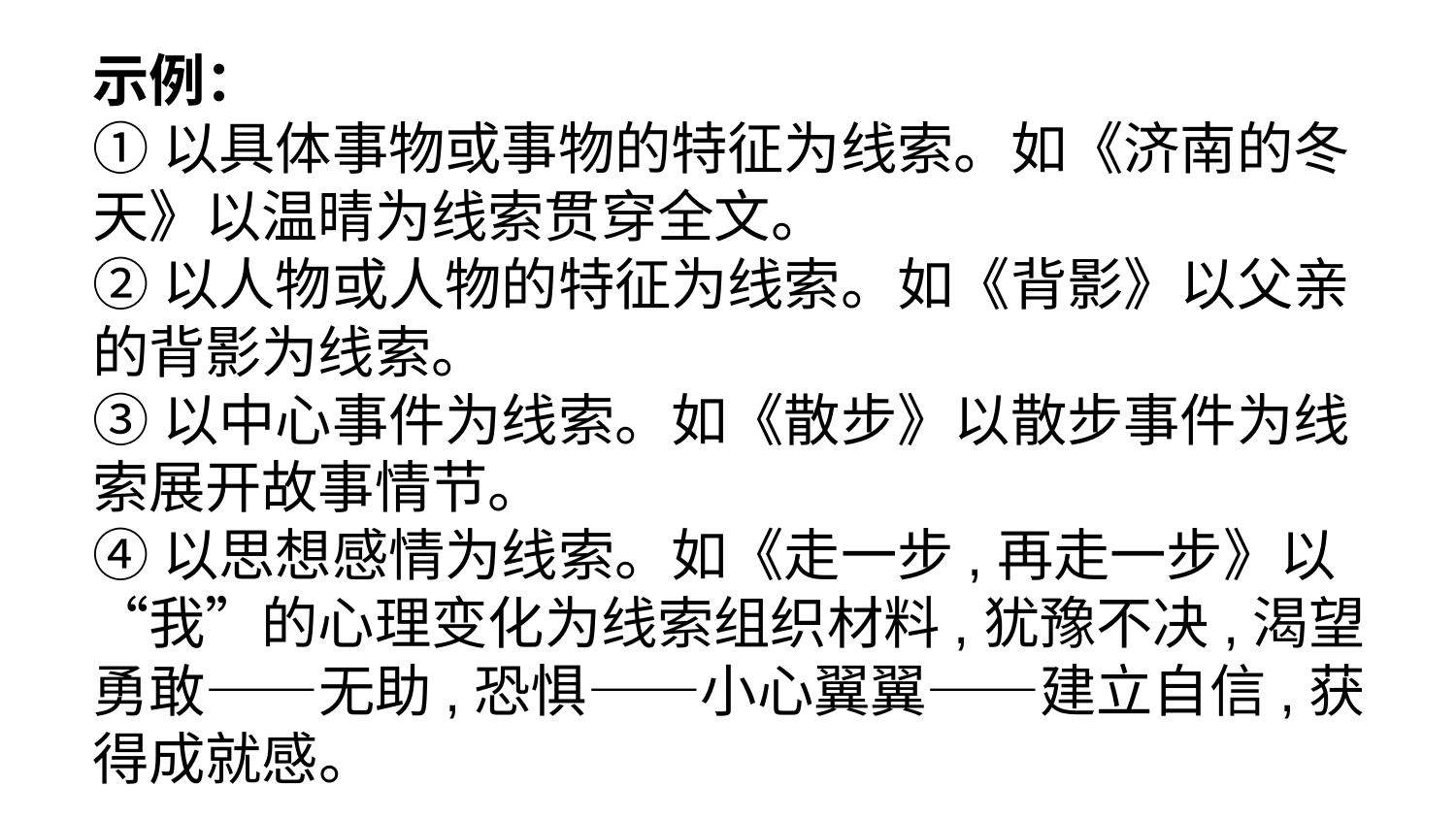

示例：
①以具体事物或事物的特征为线索。如《济南的冬天》以温晴为线索贯穿全文。
②以人物或人物的特征为线索。如《背影》以父亲的背影为线索。
③以中心事件为线索。如《散步》以散步事件为线索展开故事情节。
④以思想感情为线索。如《走一步,再走一步》以“我”的心理变化为线索组织材料,犹豫不决,渴望勇敢——无助,恐惧——小心翼翼——建立自信,获得成就感。